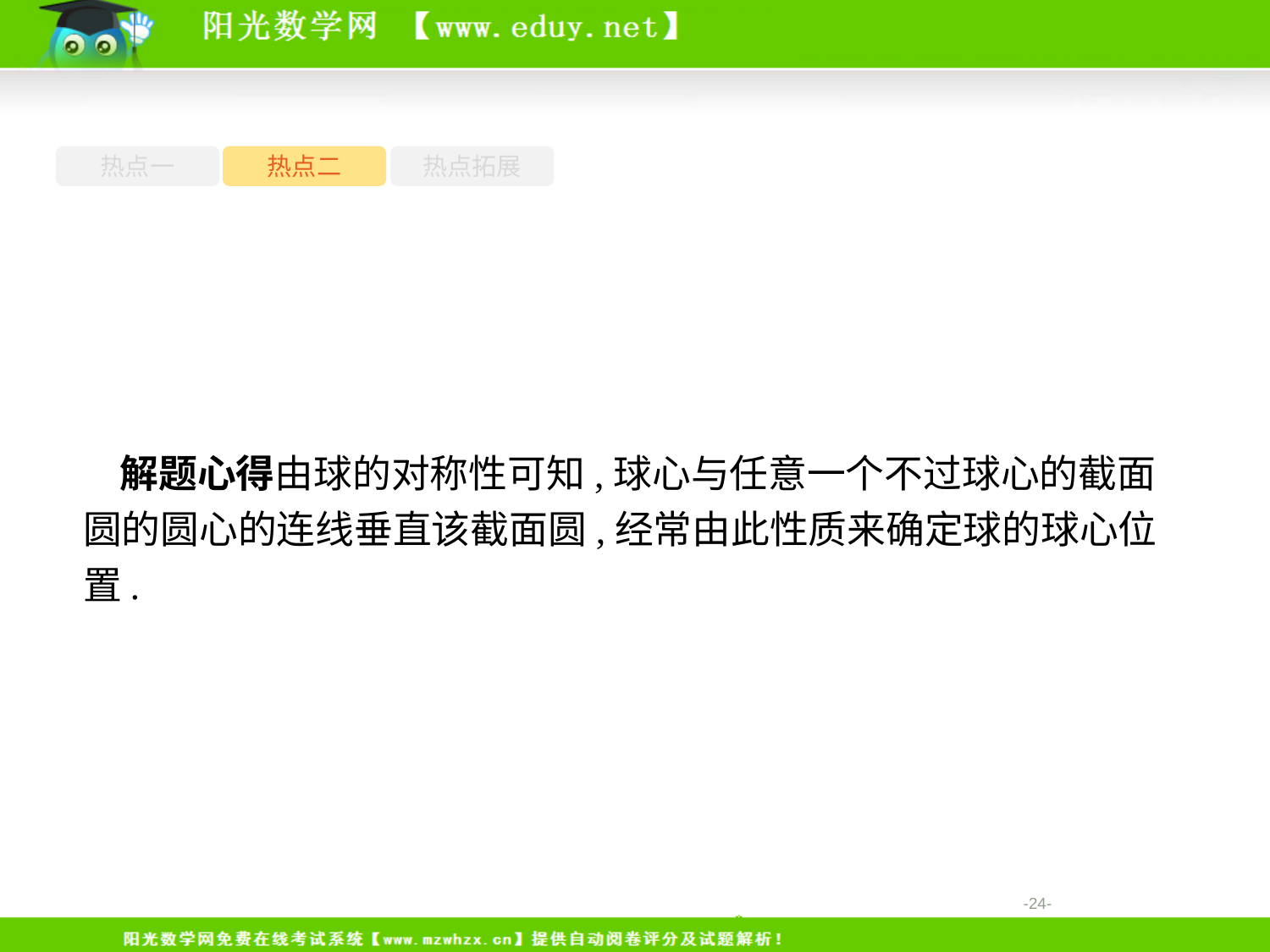

热点一
热点二
热点拓展
解题心得由球的对称性可知,球心与任意一个不过球心的截面圆的圆心的连线垂直该截面圆,经常由此性质来确定球的球心位置.
-24-